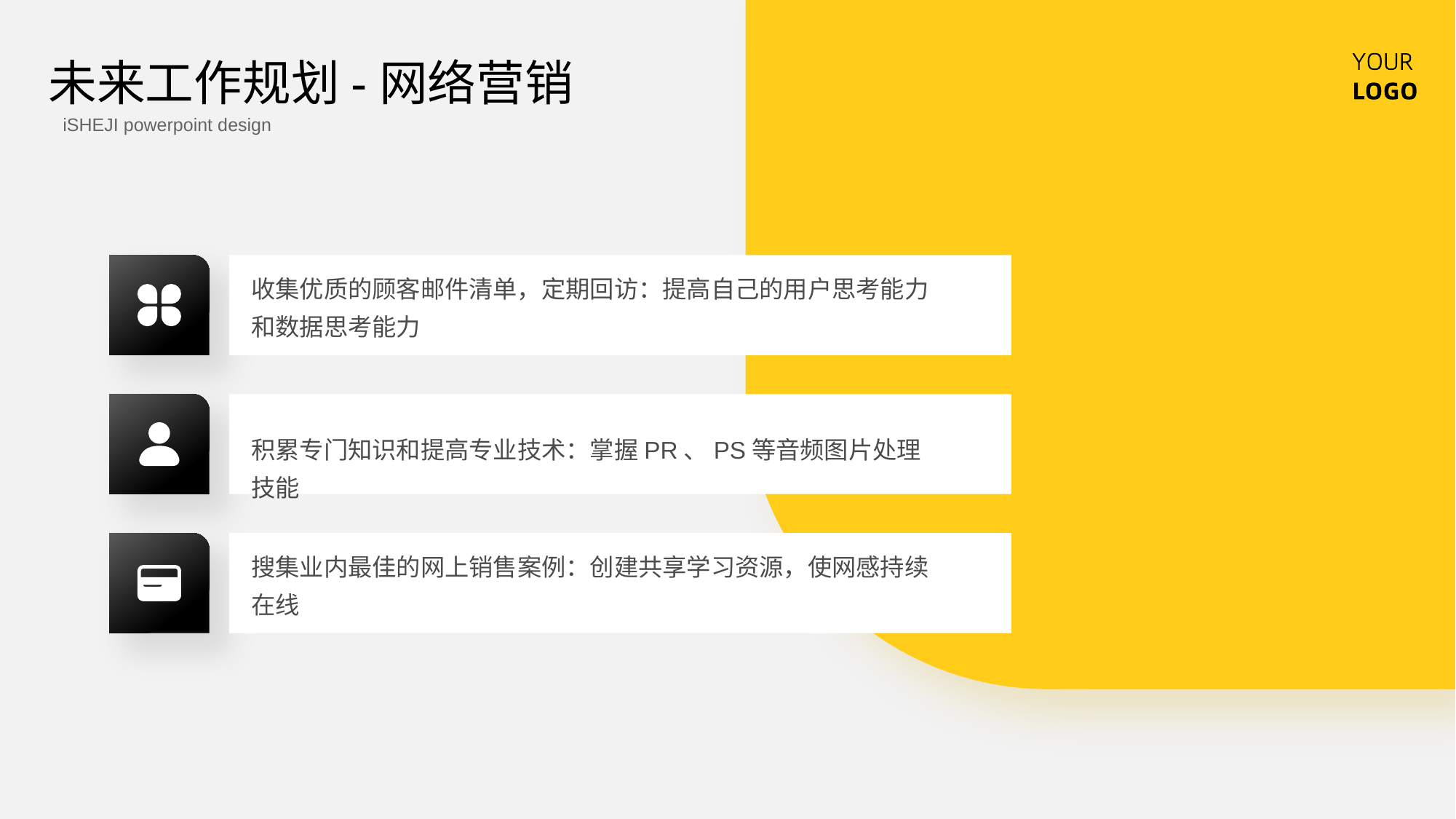

未来工作规划-网络营销

iSHEJI powerpoint design

收集优质的顾客邮件清单，定期回访：提高自己的用户思考能力和数据思考能力

积累专门知识和提高专业技术：掌握PR、PS等音频图片处理技能

搜集业内最佳的网上销售案例：创建共享学习资源，使网感持续在线